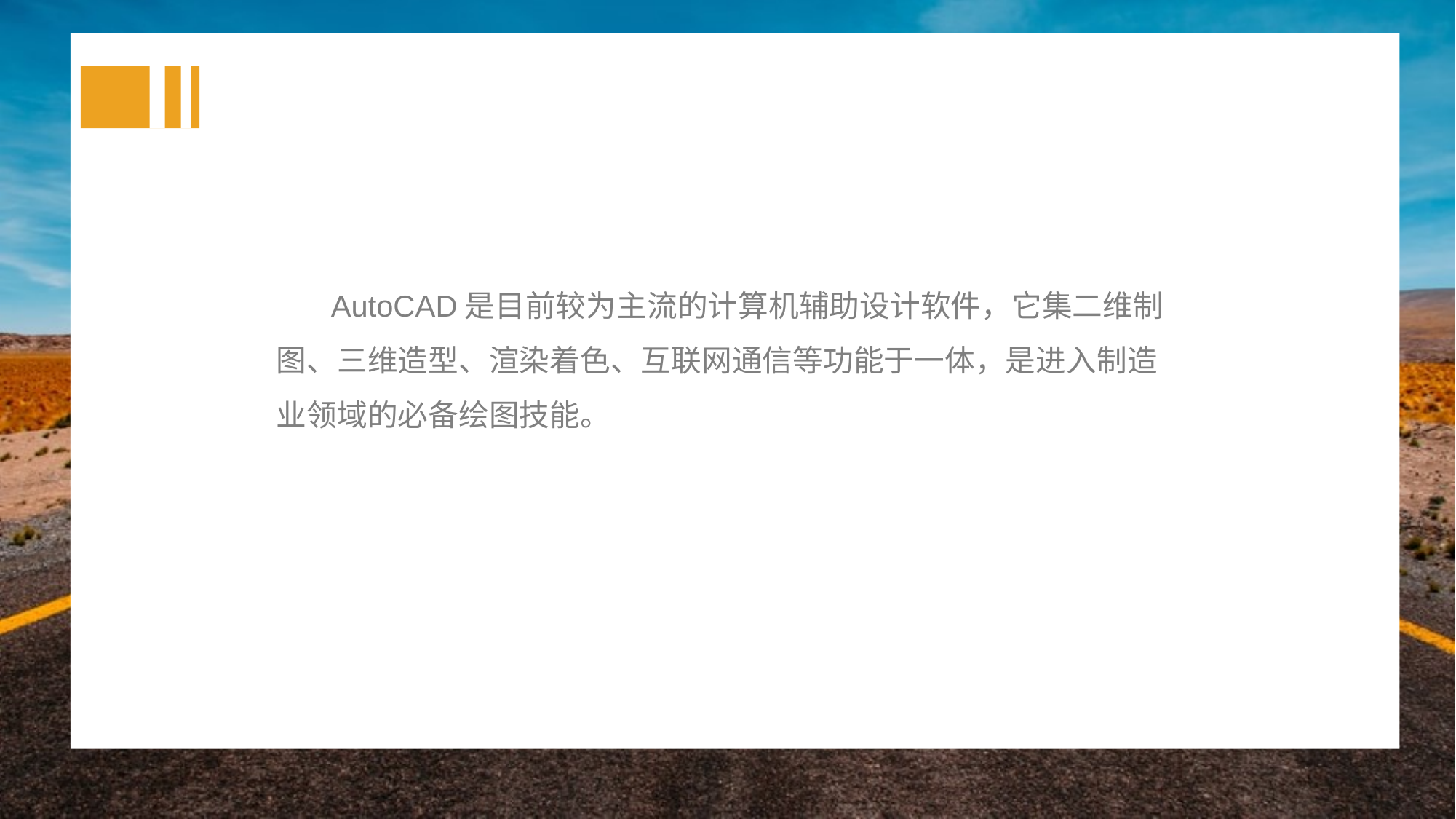

AutoCAD是目前较为主流的计算机辅助设计软件，它集二维制图、三维造型、渲染着色、互联网通信等功能于一体，是进入制造业领域的必备绘图技能。